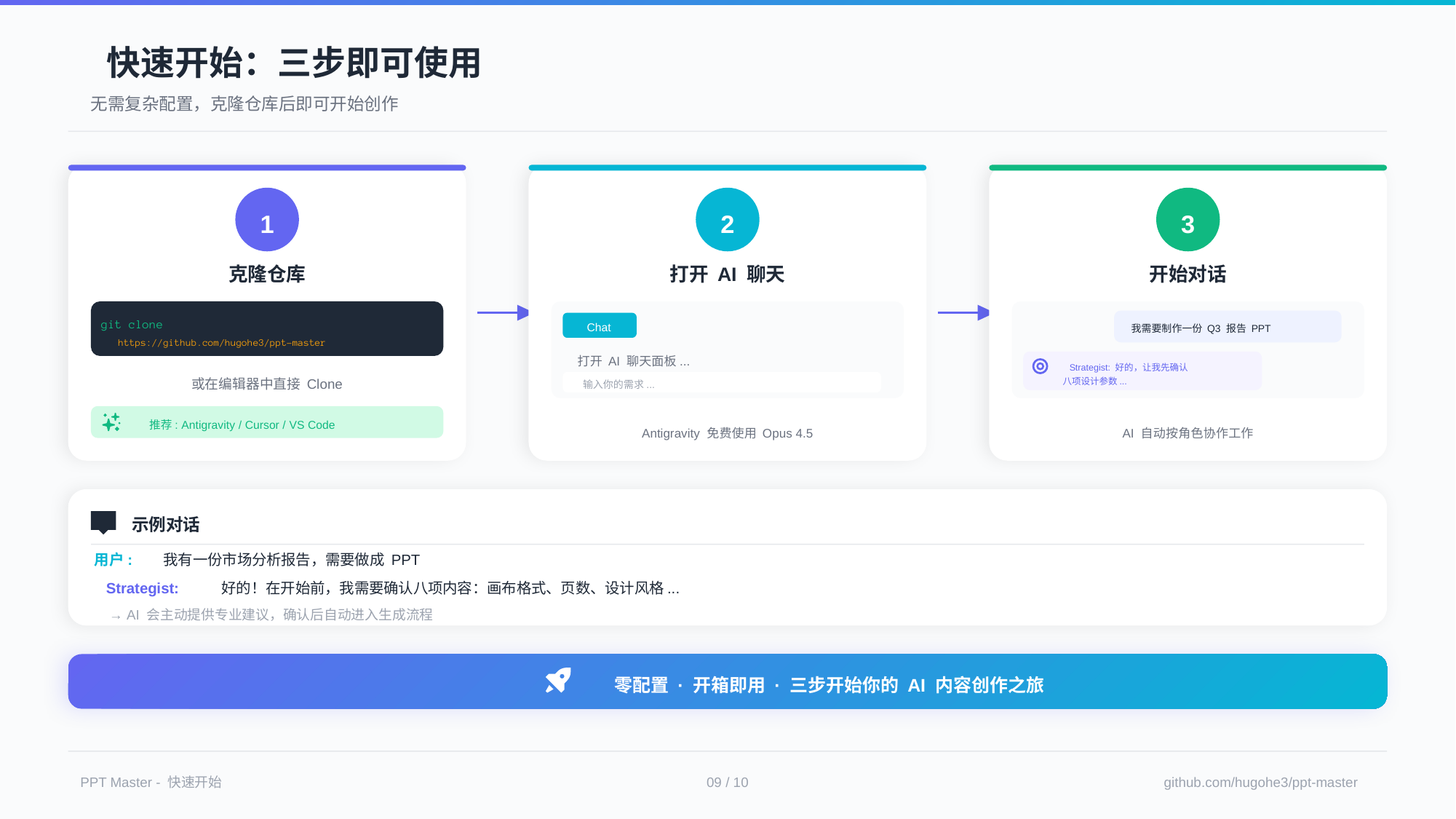

快速开始：三步即可使用
无需复杂配置，克隆仓库后即可开始创作

2
打开 AI 聊天

Chat
打开 AI 聊天面板...

输入你的需求...
Antigravity 免费使用 Opus 4.5

3
开始对话

我需要制作一份 Q3 报告 PPT

Strategist: 好的，让我先确认
八项设计参数...
AI 自动按角色协作工作

1
克隆仓库

git clone
https://github.com/hugohe3/ppt-master
或在编辑器中直接 Clone

推荐: Antigravity / Cursor / VS Code

示例对话

用户:
我有一份市场分析报告，需要做成 PPT
Strategist:
好的！在开始前，我需要确认八项内容：画布格式、页数、设计风格...
→ AI 会主动提供专业建议，确认后自动进入生成流程

零配置 · 开箱即用 · 三步开始你的 AI 内容创作之旅

PPT Master - 快速开始
09 / 10
github.com/hugohe3/ppt-master